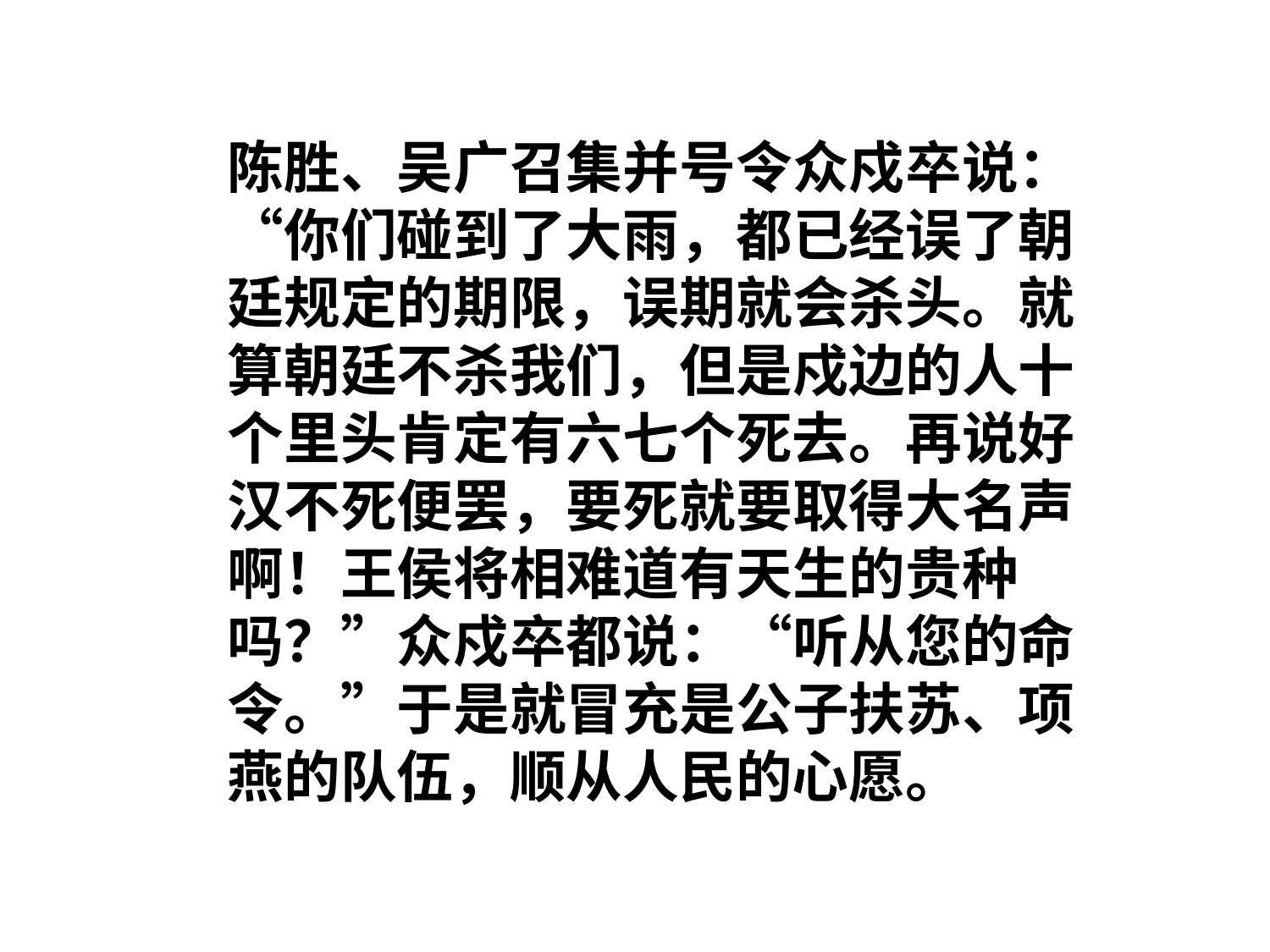

陈胜、吴广召集并号令众戍卒说：“你们碰到了大雨，都已经误了朝廷规定的期限，误期就会杀头。就算朝廷不杀我们，但是戍边的人十个里头肯定有六七个死去。再说好汉不死便罢，要死就要取得大名声啊！王侯将相难道有天生的贵种吗？”众戍卒都说：“听从您的命令。”于是就冒充是公子扶苏、项燕的队伍，顺从人民的心愿。